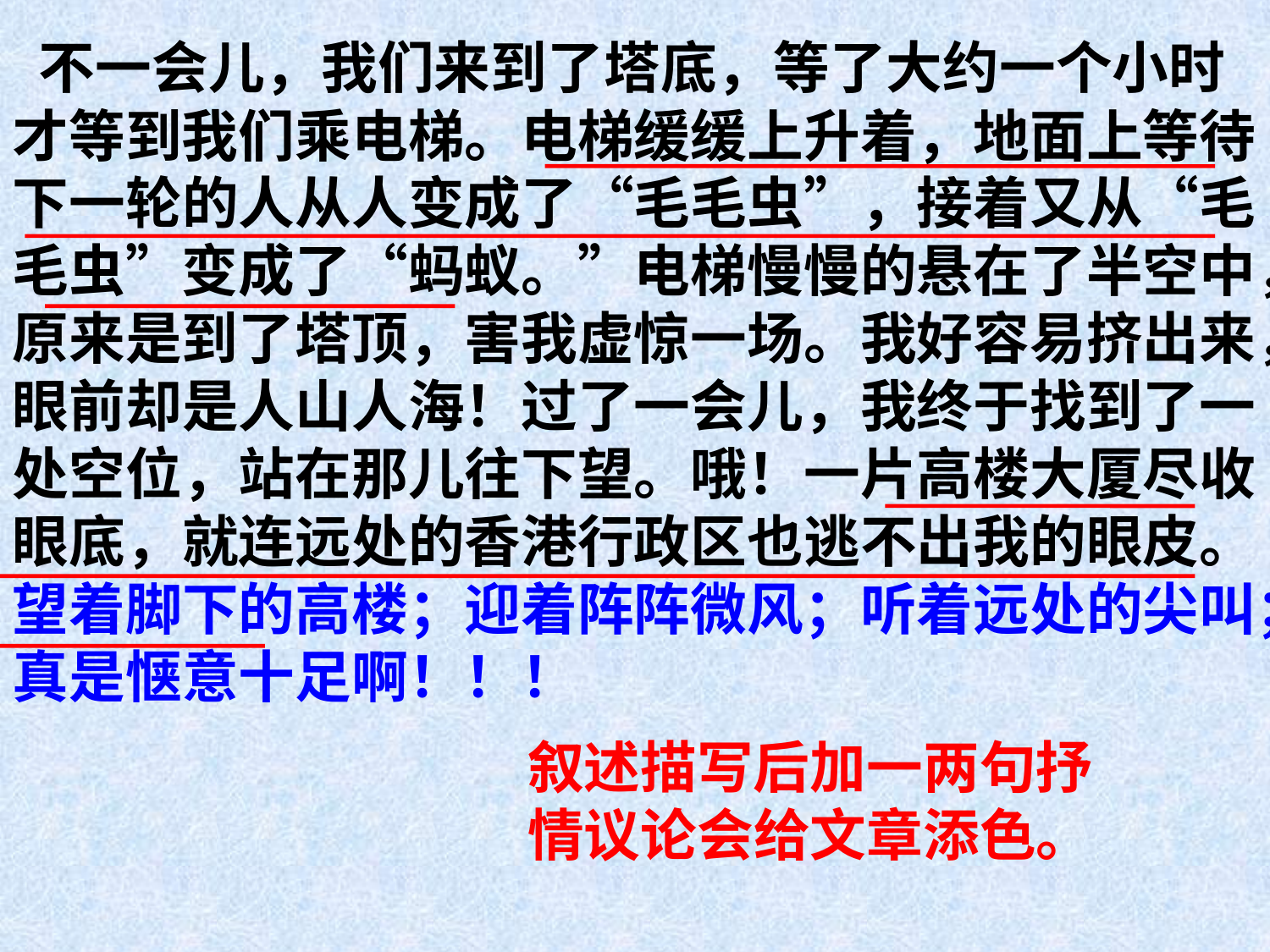

不一会儿，我们来到了塔底，等了大约一个小时才等到我们乘电梯。电梯缓缓上升着，地面上等待下一轮的人从人变成了“毛毛虫”，接着又从“毛毛虫”变成了“蚂蚁。”电梯慢慢的悬在了半空中，原来是到了塔顶，害我虚惊一场。我好容易挤出来，眼前却是人山人海！过了一会儿，我终于找到了一处空位，站在那儿往下望。哦！一片高楼大厦尽收眼底，就连远处的香港行政区也逃不出我的眼皮。望着脚下的高楼；迎着阵阵微风；听着远处的尖叫；真是惬意十足啊！！！

叙述描写后加一两句抒情议论会给文章添色。